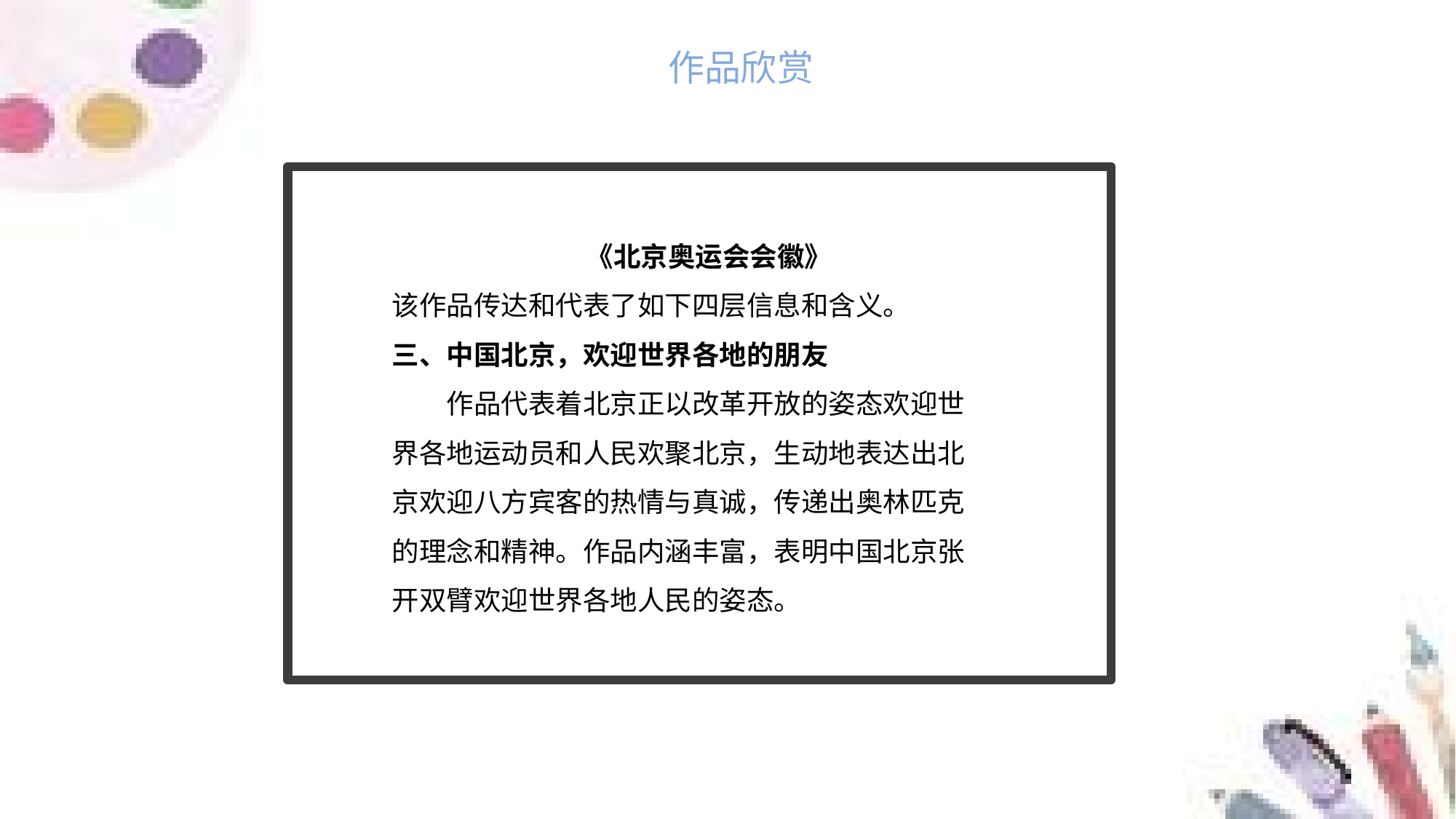

作品欣赏

《北京奥运会会徽》
该作品传达和代表了如下四层信息和含义。
三、中国北京，欢迎世界各地的朋友
作品代表着北京正以改革开放的姿态欢迎世界各地运动员和人民欢聚北京，生动地表达出北京欢迎八方宾客的热情与真诚，传递出奥林匹克的理念和精神。作品内涵丰富，表明中国北京张开双臂欢迎世界各地人民的姿态。
12